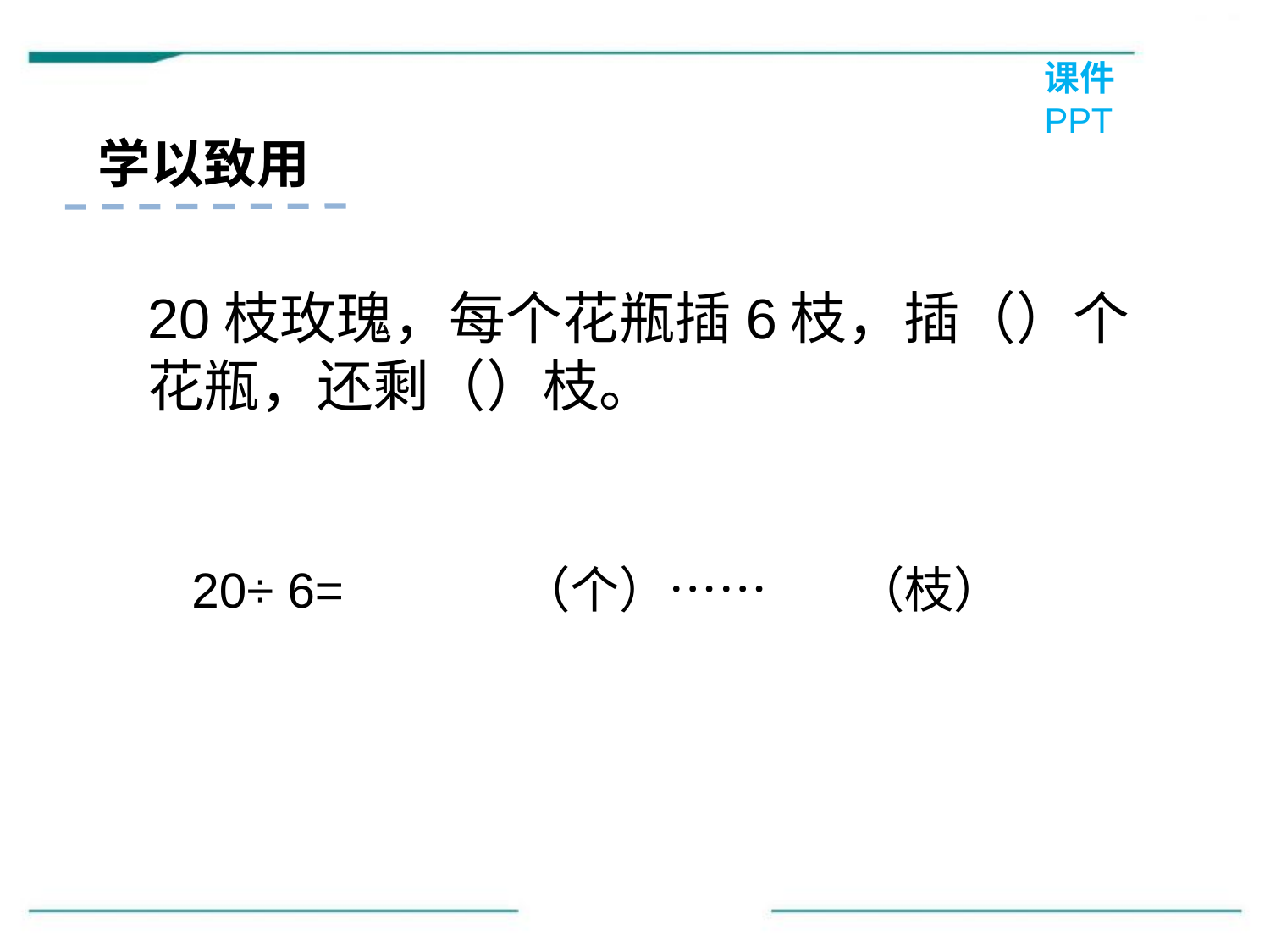

课件PPT
学以致用

20枝玫瑰，每个花瓶插6枝，插（）个花瓶，还剩（）枝。

20÷ 6=            （个）……        （枝）